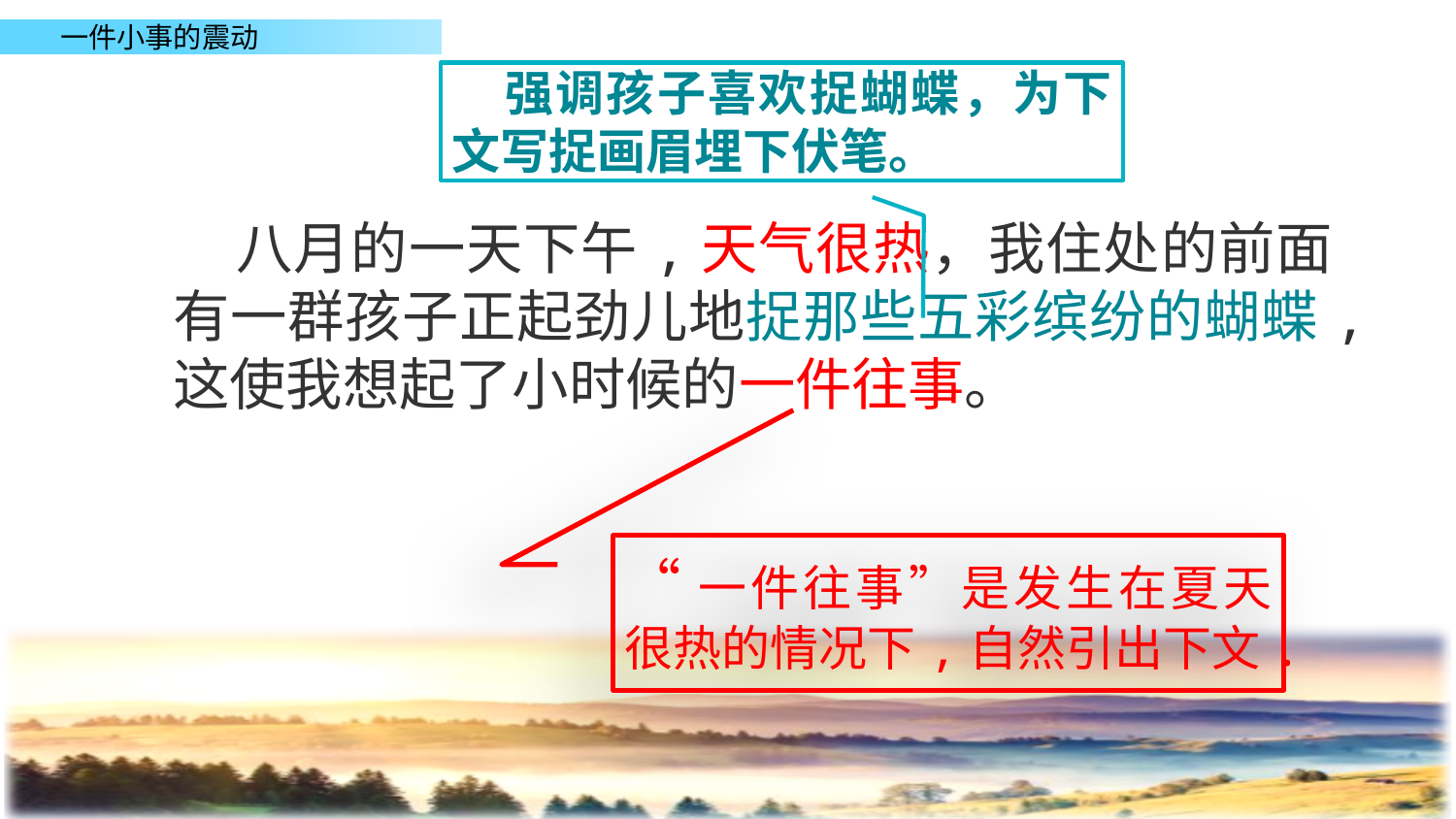

强调孩子喜欢捉蝴蝶，为下文写捉画眉埋下伏笔。
               八月的一天下午,天气很热，我住处的前面有一群孩子正起劲儿地捉那些五彩缤纷的蝴蝶,这使我想起了小时候的一件往事。
“一件往事”是发生在夏天很热的情况下,自然引出下文.